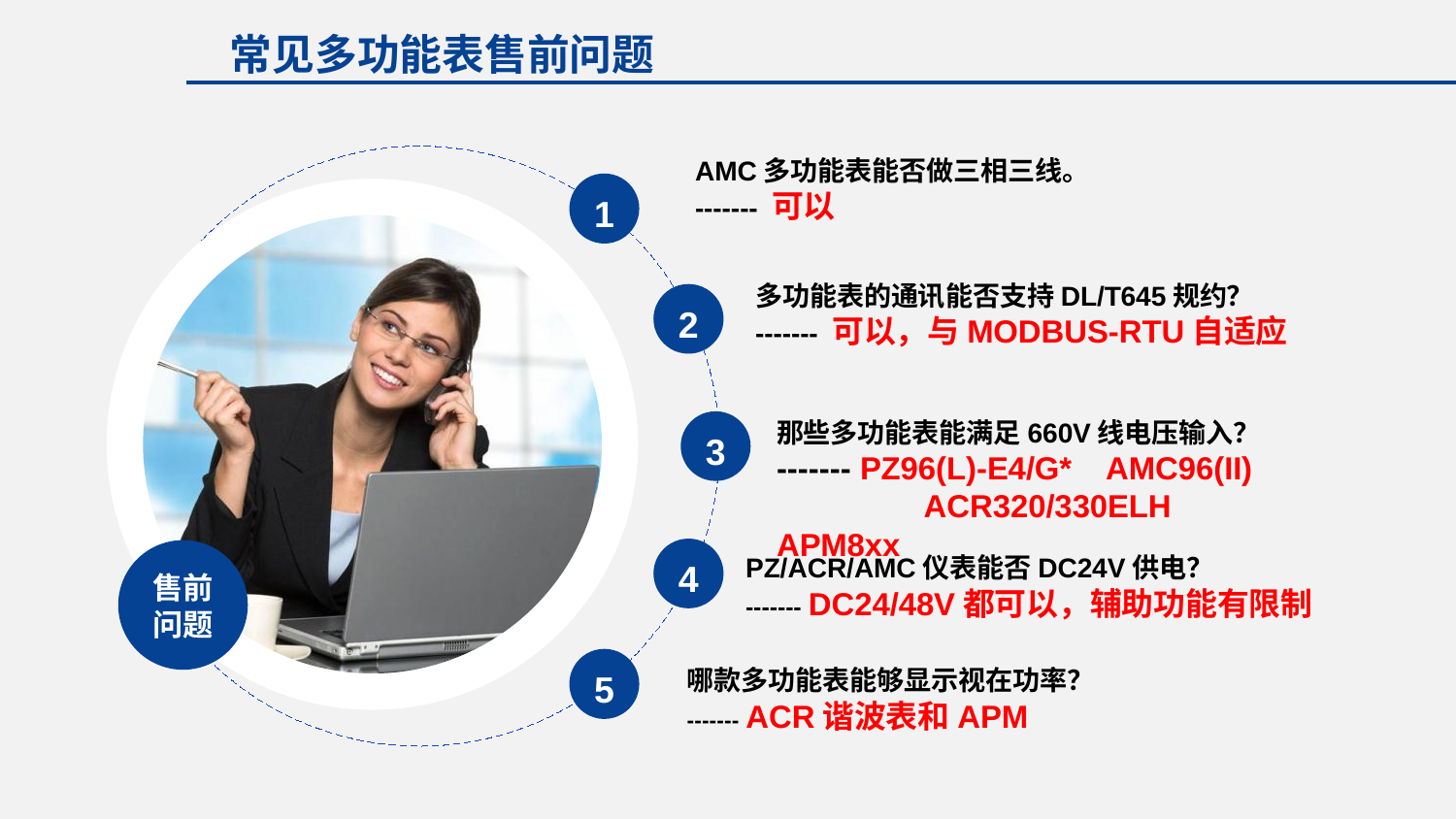

常见多功能表售前问题

AMC多功能表能否做三相三线。
------- 可以
1

多功能表的通讯能否支持DL/T645规约？
------- 可以，与MODBUS-RTU自适应
2
那些多功能表能满足660V线电压输入？
------- PZ96(L)-E4/G*    AMC96(II)                    ACR320/330ELH  APM8xx
3
4

PZ/ACR/AMC仪表能否DC24V供电？
------- DC24/48V都可以，辅助功能有限制
售前问题
5
哪款多功能表能够显示视在功率？
------- ACR谐波表和APM